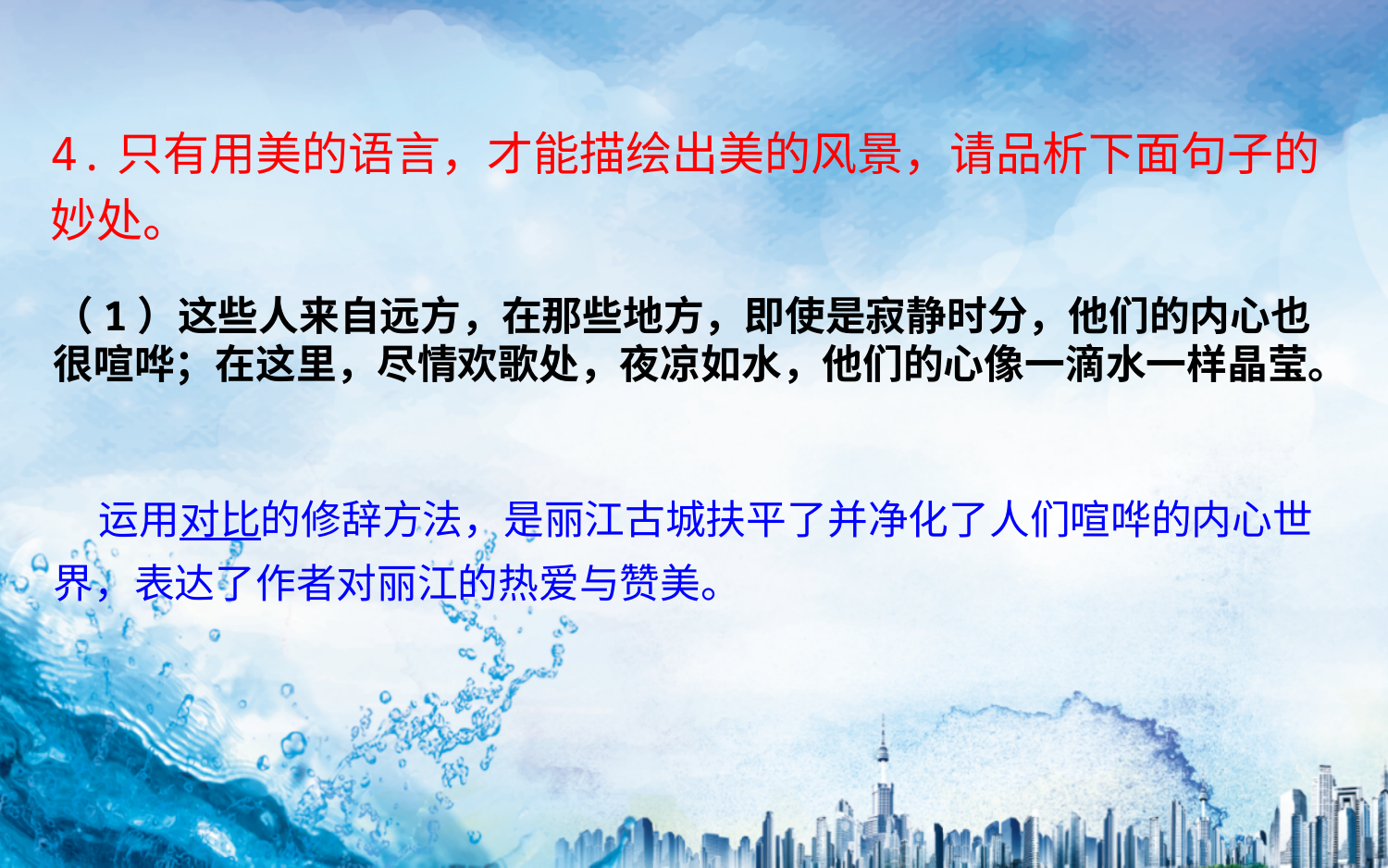

4.只有用美的语言，才能描绘出美的风景，请品析下面句子的妙处。
（1）这些人来自远方，在那些地方，即使是寂静时分，他们的内心也很喧哗；在这里，尽情欢歌处，夜凉如水，他们的心像一滴水一样晶莹。
    运用对比的修辞方法，是丽江古城扶平了并净化了人们喧哗的内心世界，表达了作者对丽江的热爱与赞美。